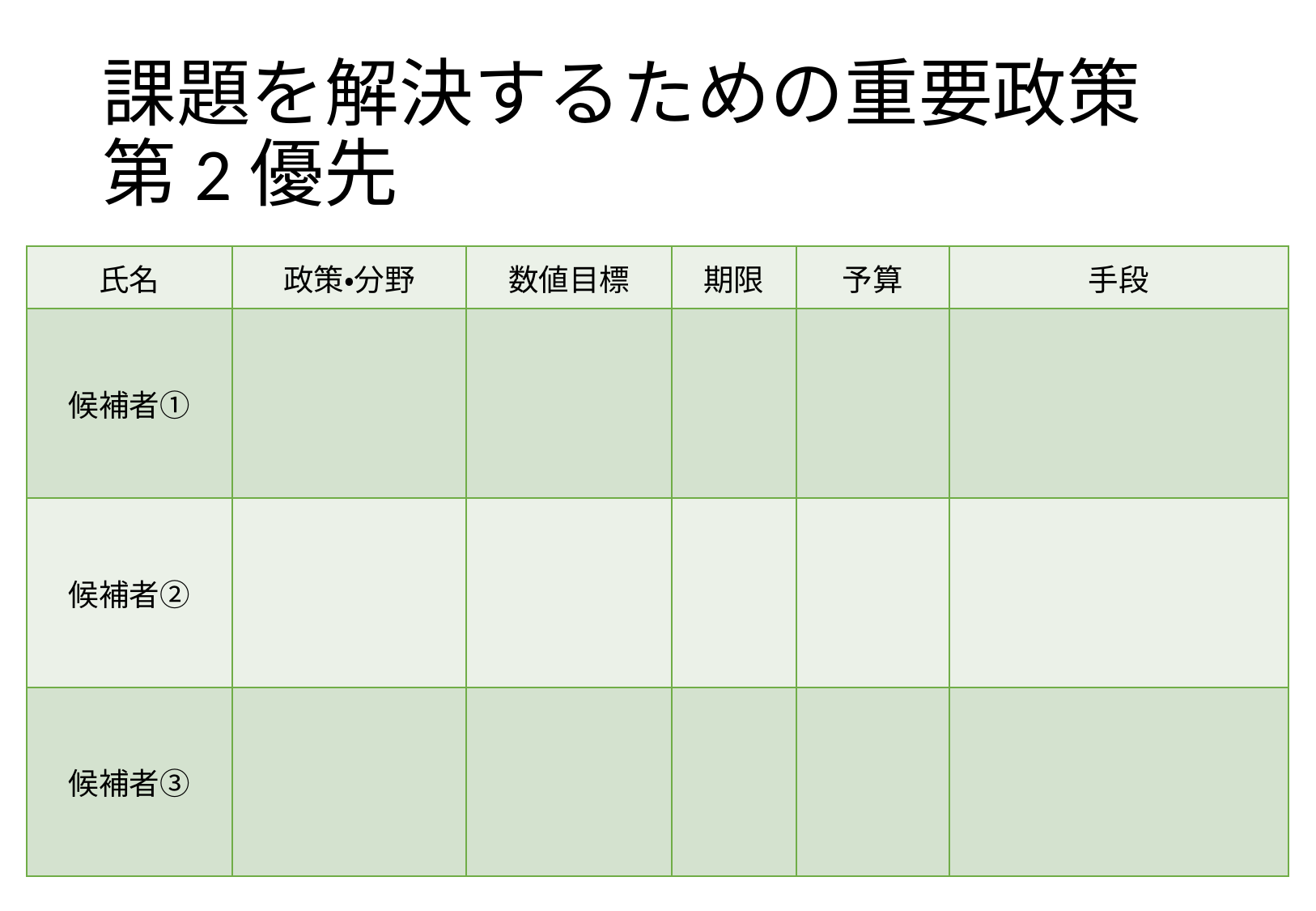

# 課題を解決するための重要政策 第2優先
| 氏名 | 政策・分野 | 数値目標 | 期限 | 予算 | 手段 |
| --- | --- | --- | --- | --- | --- |
| 候補者① |  |  |  |  |  |
| 候補者② |  |  |  |  |  |
| 候補者③ |  |  |  |  |  |